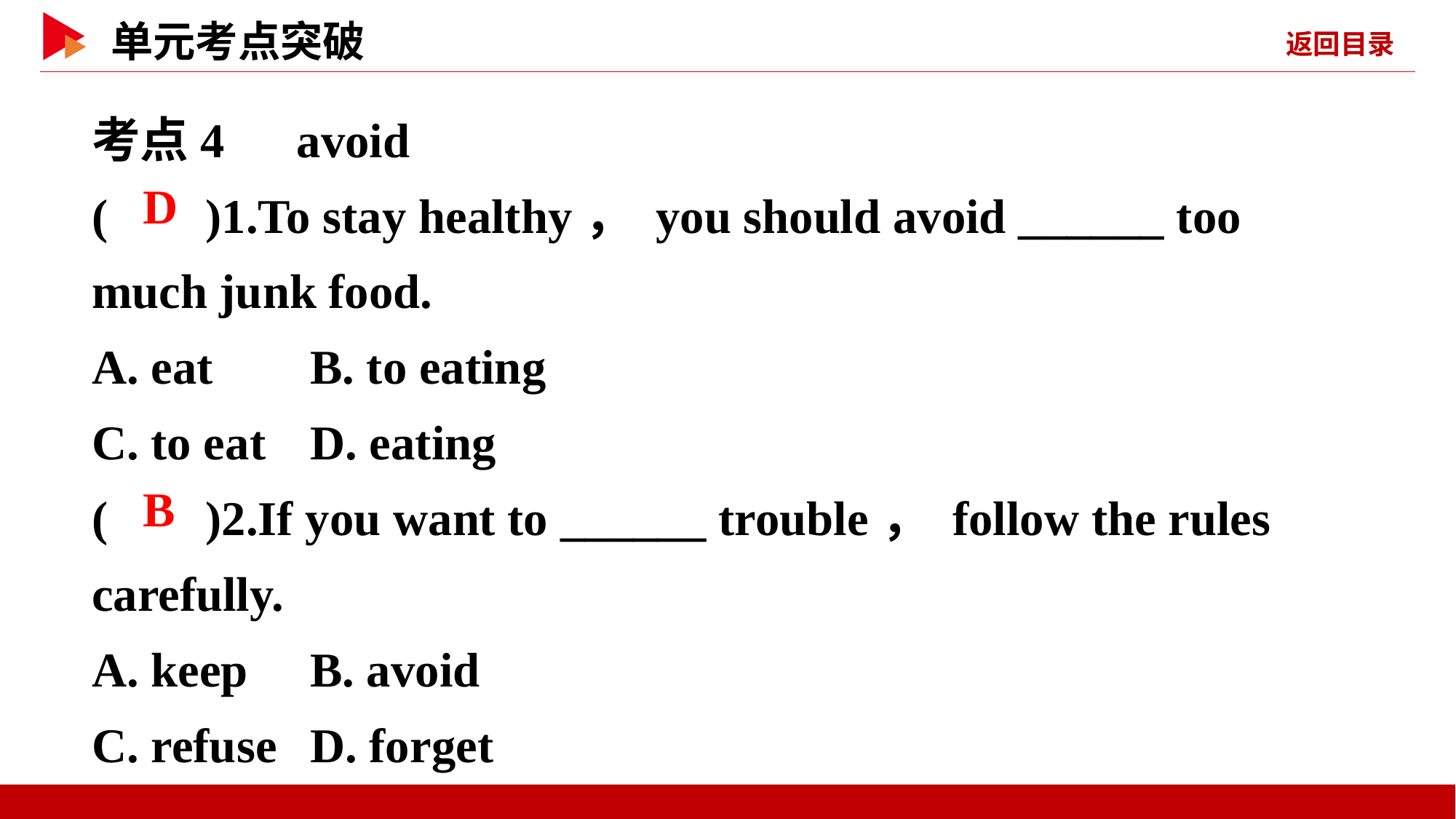

考点4　avoid
(        )1.To stay healthy， you should avoid ______ too much junk food.
A. eat	B. to eating
C. to eat	D. eating
(        )2.If you want to ______ trouble， follow the rules carefully.
A. keep	B. avoid
C. refuse	D. forget
   D
   B